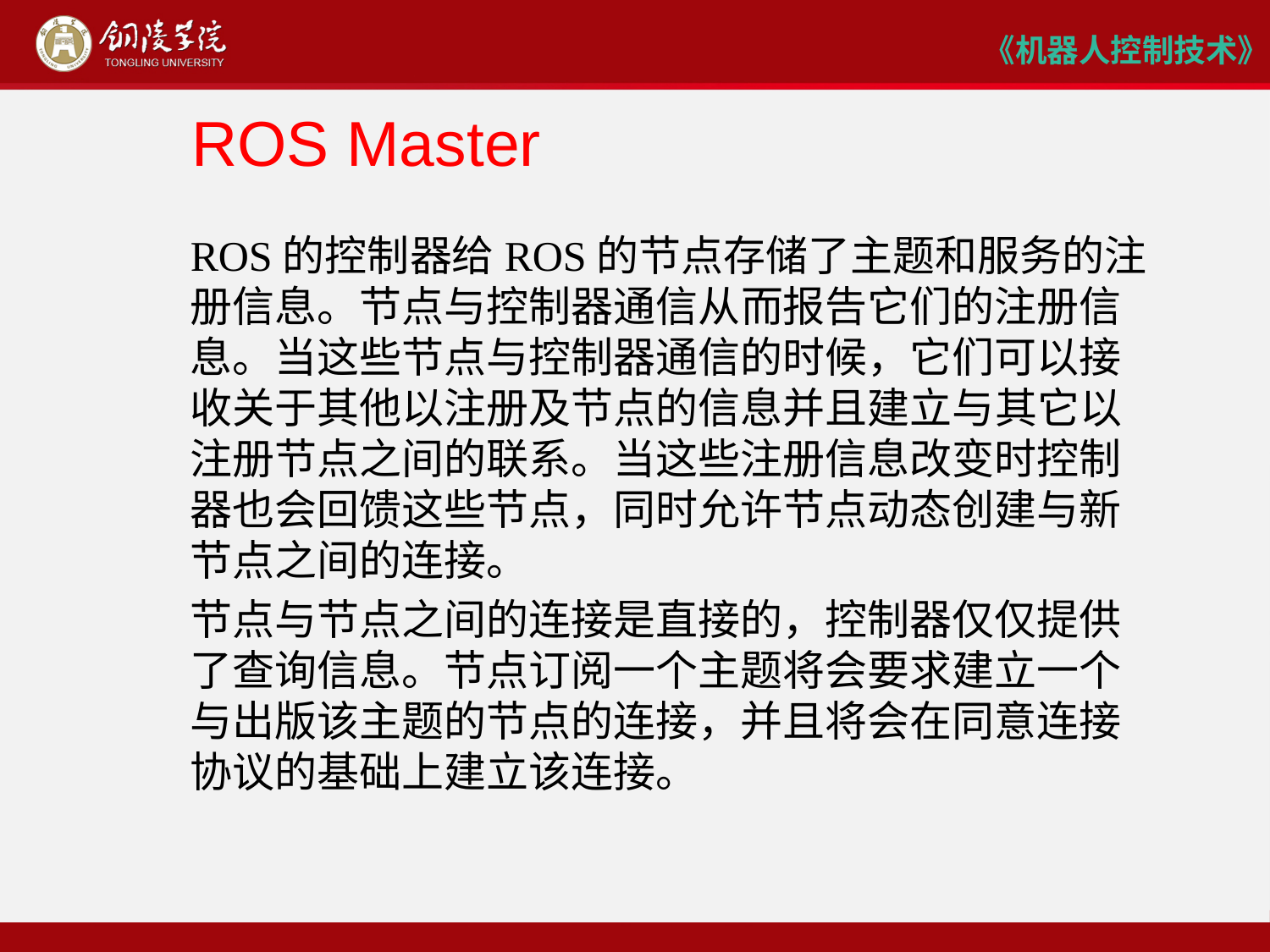

# ROS Master
ROS的控制器给ROS的节点存储了主题和服务的注册信息。节点与控制器通信从而报告它们的注册信息。当这些节点与控制器通信的时候，它们可以接收关于其他以注册及节点的信息并且建立与其它以注册节点之间的联系。当这些注册信息改变时控制器也会回馈这些节点，同时允许节点动态创建与新节点之间的连接。
节点与节点之间的连接是直接的，控制器仅仅提供了查询信息。节点订阅一个主题将会要求建立一个与出版该主题的节点的连接，并且将会在同意连接协议的基础上建立该连接。